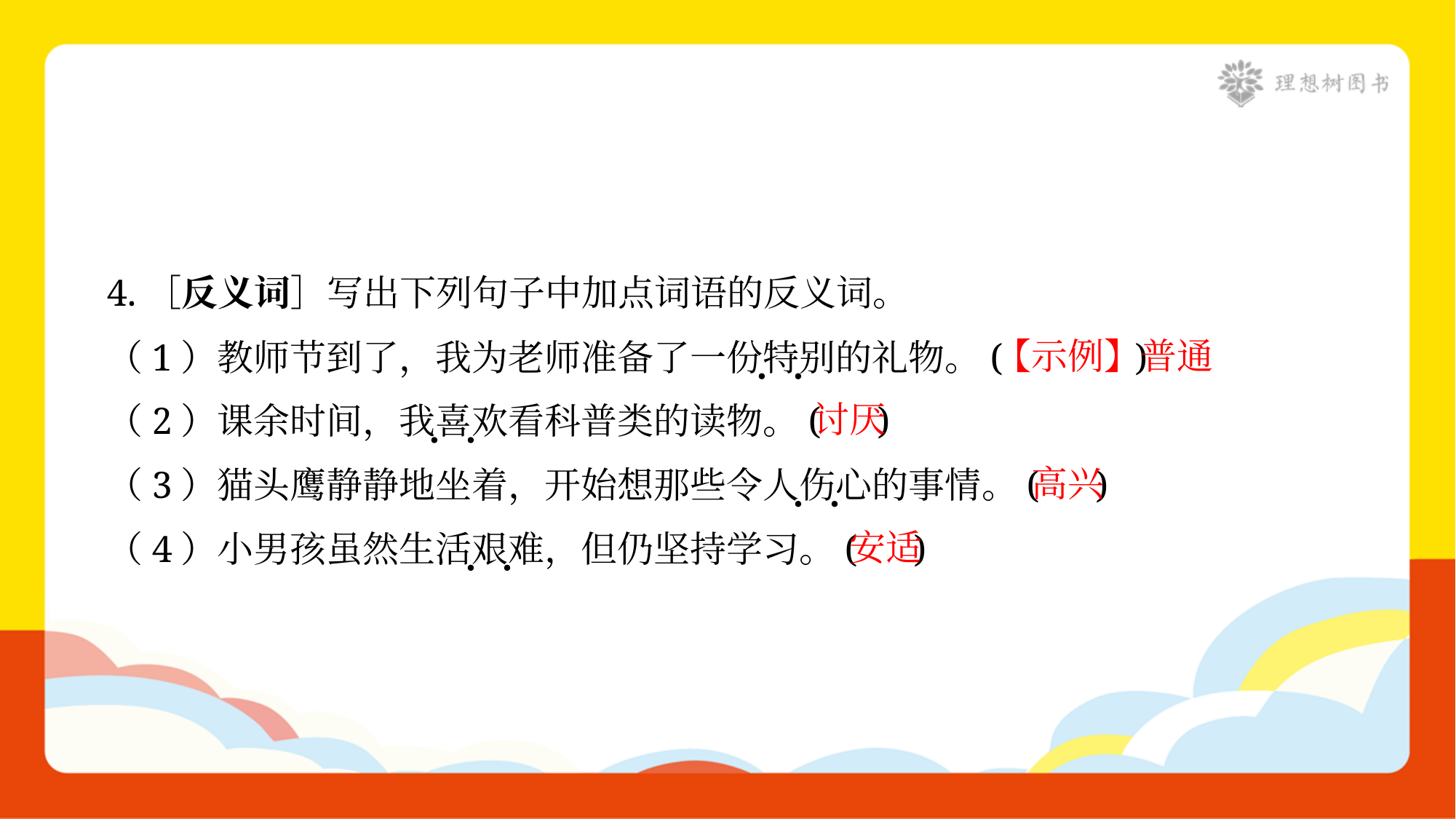

4.［反义词］写出下列句子中加点词语的反义词。
【示例】普通
（1）教师节到了，我为老师准备了一份特别的礼物。(              )

讨厌
（2）课余时间，我喜欢看科普类的读物。(      )

高兴
（3）猫头鹰静静地坐着，开始想那些令人伤心的事情。(      )

安适
（4）小男孩虽然生活艰难，但仍坚持学习。(      )